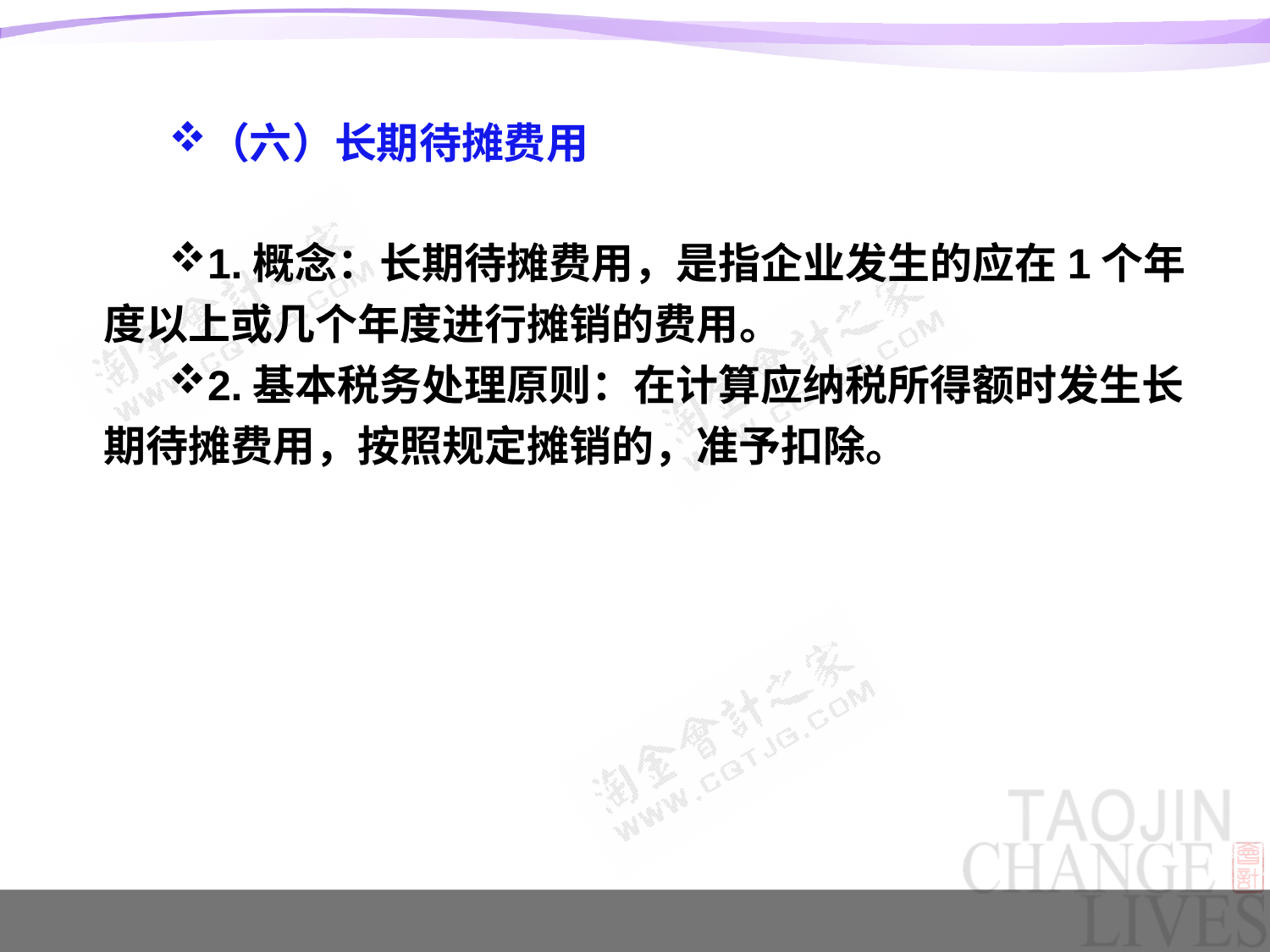

（六）长期待摊费用

1.概念：长期待摊费用，是指企业发生的应在1个年度以上或几个年度进行摊销的费用。
2.基本税务处理原则：在计算应纳税所得额时发生长期待摊费用，按照规定摊销的，准予扣除。